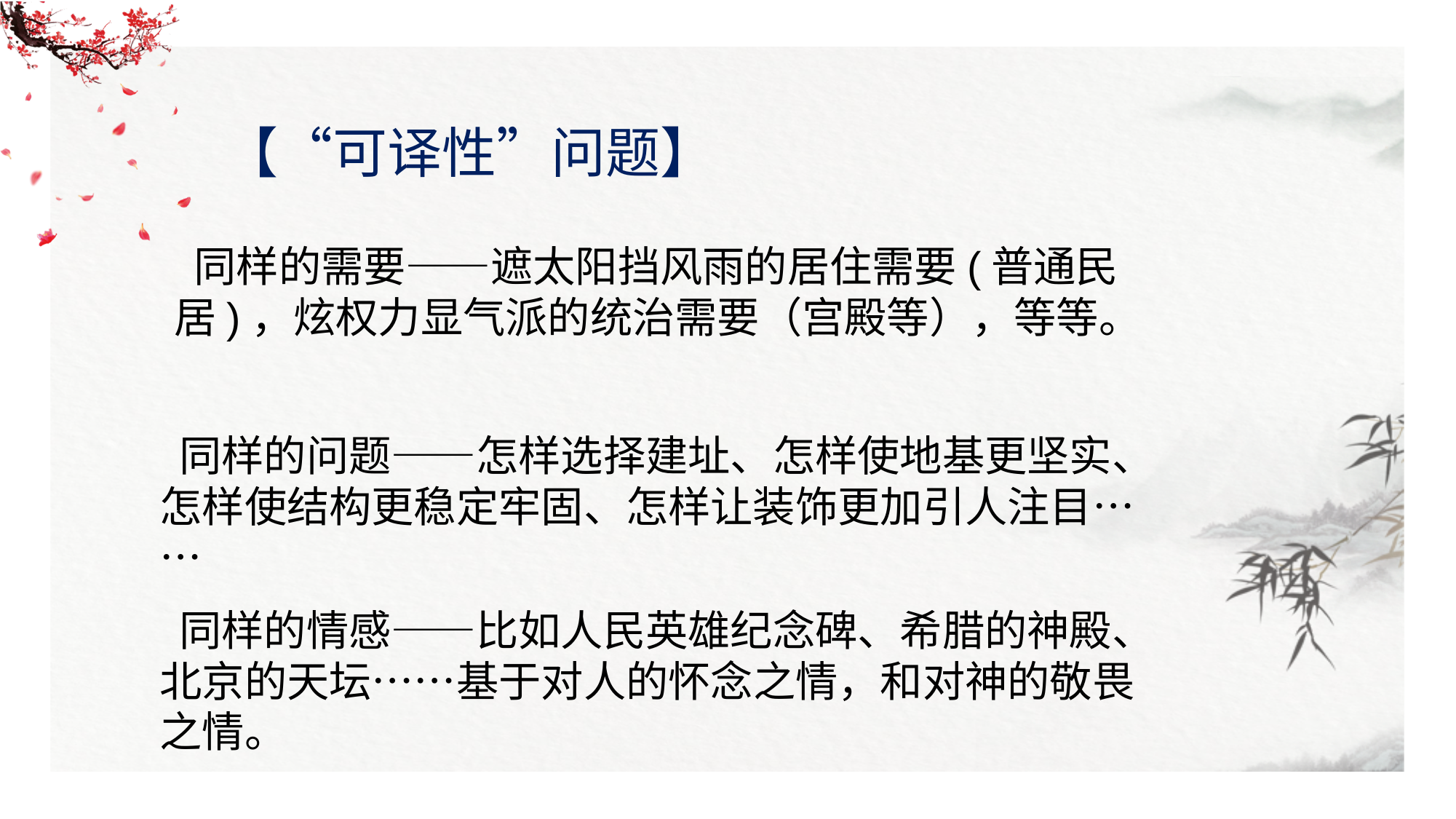

【“可译性”问题】
 同样的需要——遮太阳挡风雨的居住需要(普通民居)，炫权力显气派的统治需要（宫殿等），等等。
 同样的问题——怎样选择建址、怎样使地基更坚实、怎样使结构更稳定牢固、怎样让装饰更加引人注目……
 同样的情感——比如人民英雄纪念碑、希腊的神殿、北京的天坛……基于对人的怀念之情，和对神的敬畏之情。